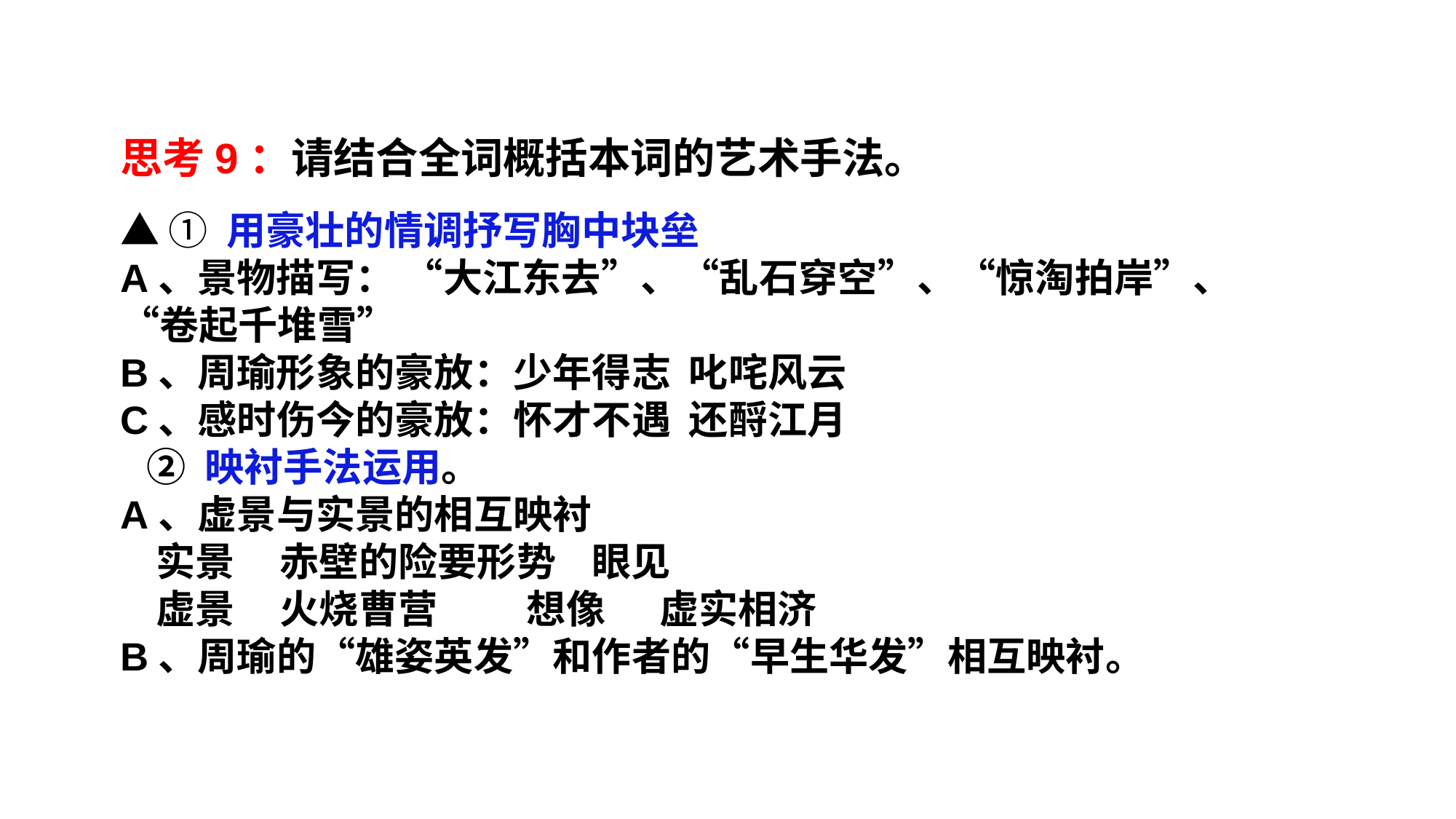

思考9：请结合全词概括本词的艺术手法。
▲ ① 用豪壮的情调抒写胸中块垒
A、景物描写： “大江东去”、“乱石穿空”、“惊淘拍岸”、“卷起千堆雪”
B、周瑜形象的豪放：少年得志  叱咤风云
C、感时伤今的豪放：怀才不遇  还酹江月
   ② 映衬手法运用。
A、虚景与实景的相互映衬
   实景     赤壁的险要形势    眼见
   虚景     火烧曹营          想像      虚实相济
B、周瑜的“雄姿英发”和作者的“早生华发”相互映衬。